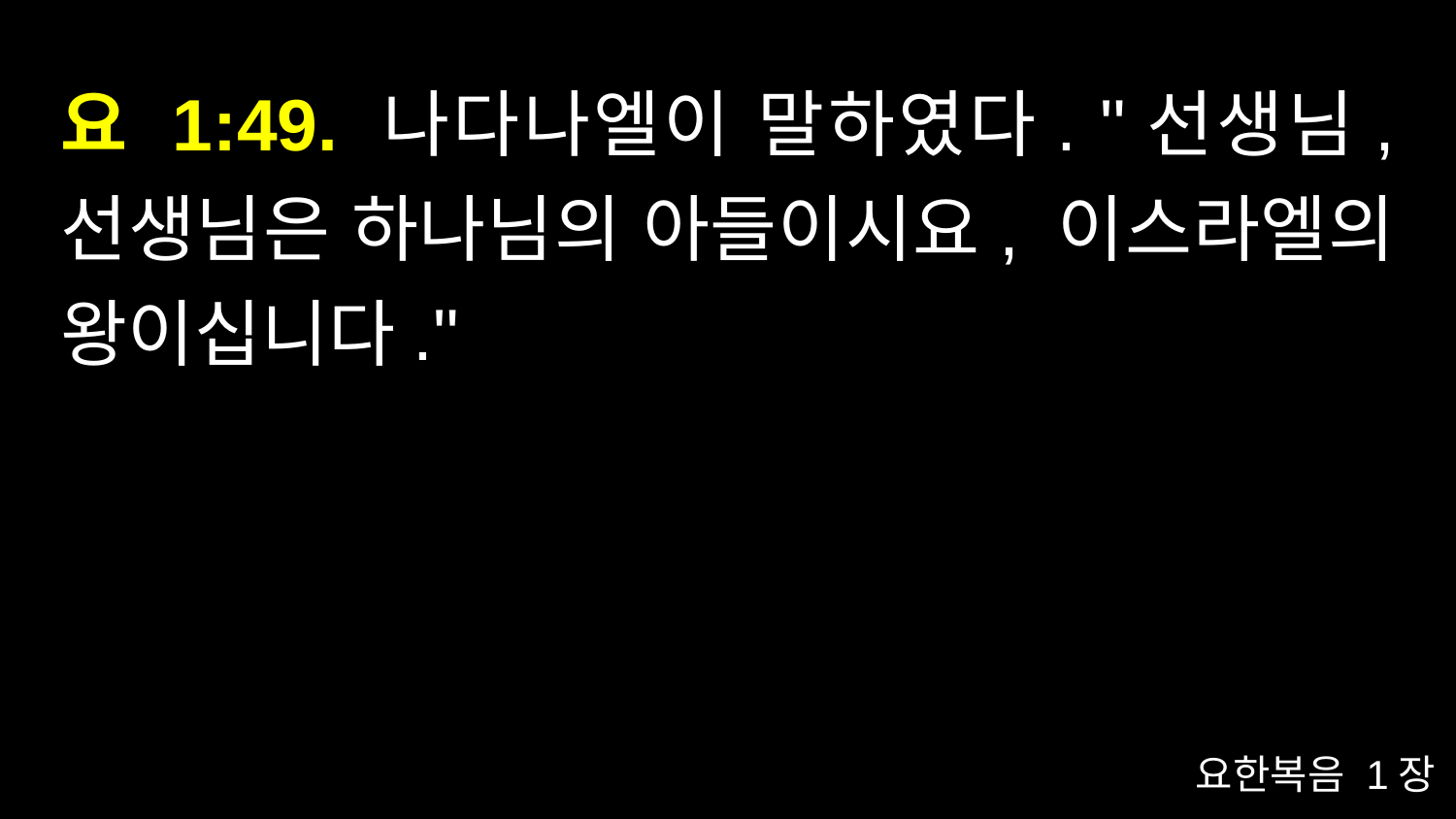

# 요 1:49. 나다나엘이 말하였다. "선생님, 선생님은 하나님의 아들이시요, 이스라엘의 왕이십니다."
요한복음 1장